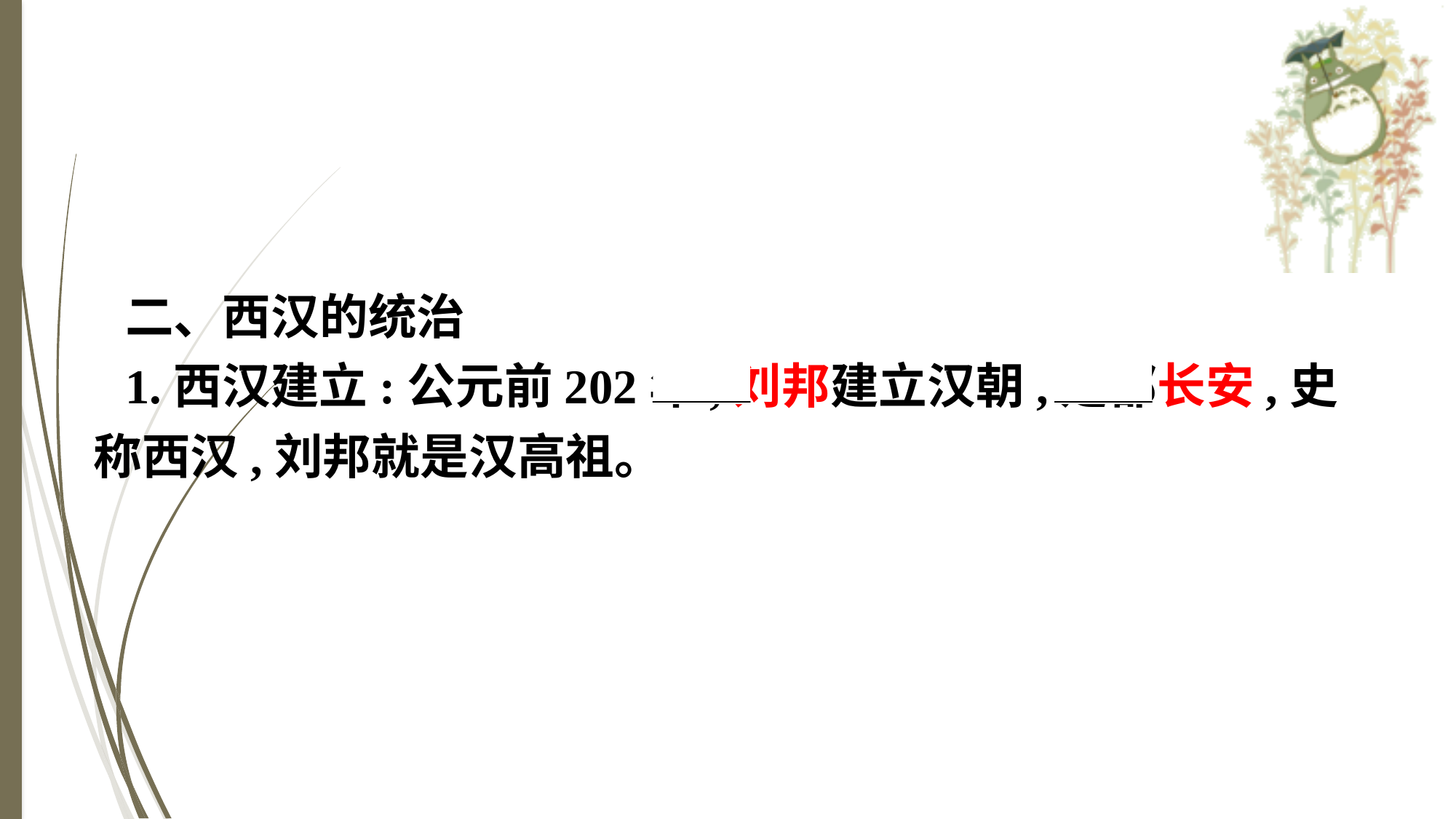

二、西汉的统治
1.西汉建立:公元前202年,刘邦建立汉朝,定都长安,史称西汉,刘邦就是汉高祖。